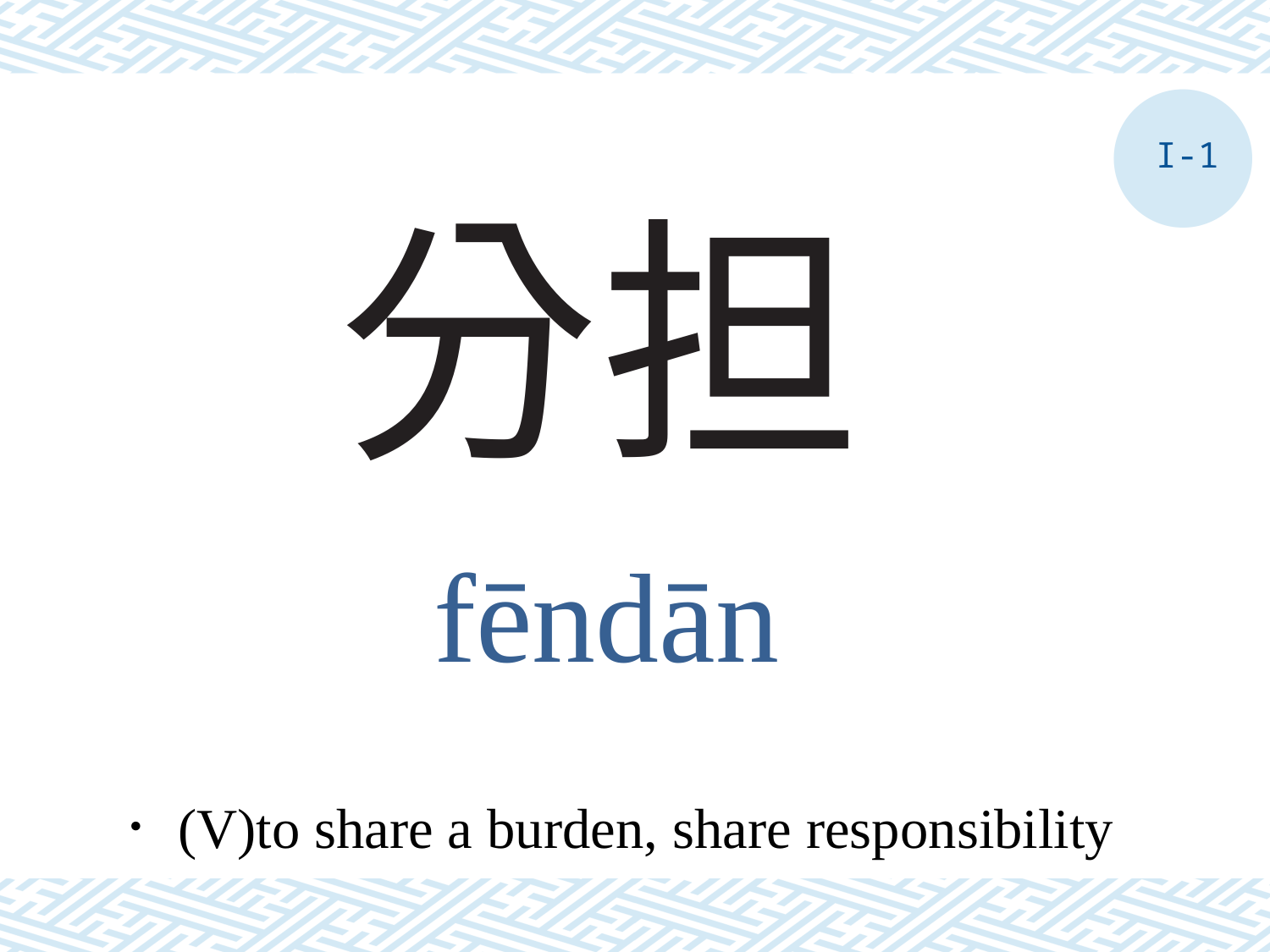

I-1

# 分担
fēndān
．(V)to share a burden, share responsibility